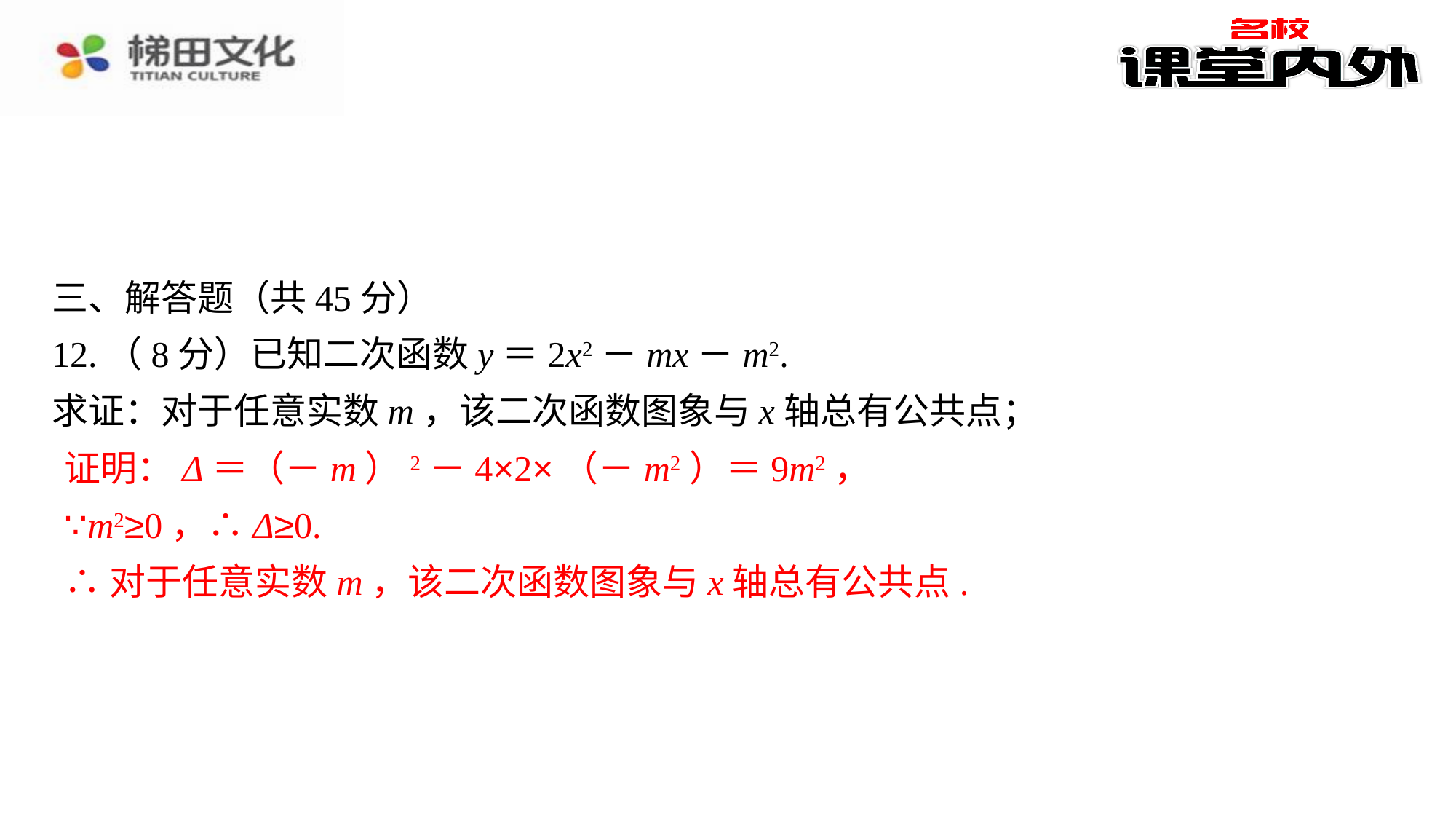

三、解答题（共45分）
12.（8分）已知二次函数y＝2x2－mx－m2.
求证：对于任意实数m，该二次函数图象与x轴总有公共点；
证明：Δ＝（－m）2－4×2×（－m2）＝9m2，⁠
∵m2≥0，∴Δ≥0.⁠
∴对于任意实数m，该二次函数图象与x轴总有公共点.⁠
证明：Δ＝（－m）2－4×2×（－m2）＝9m2，
∵m2≥0，∴Δ≥0.
∴对于任意实数m，该二次函数图象与x轴总有公共点.